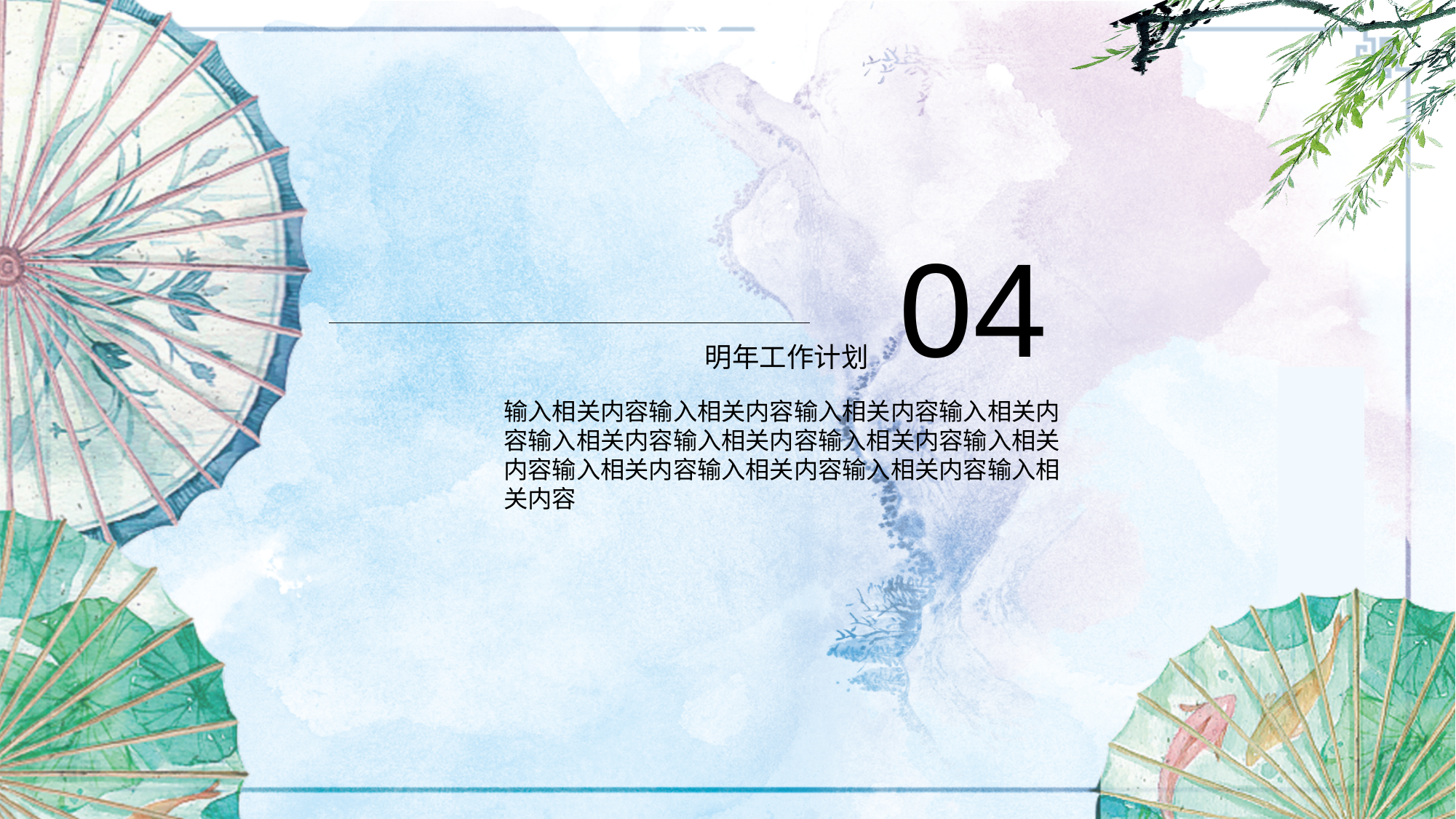

04
明年工作计划
输入相关内容输入相关内容输入相关内容输入相关内容输入相关内容输入相关内容输入相关内容输入相关内容输入相关内容输入相关内容输入相关内容输入相关内容